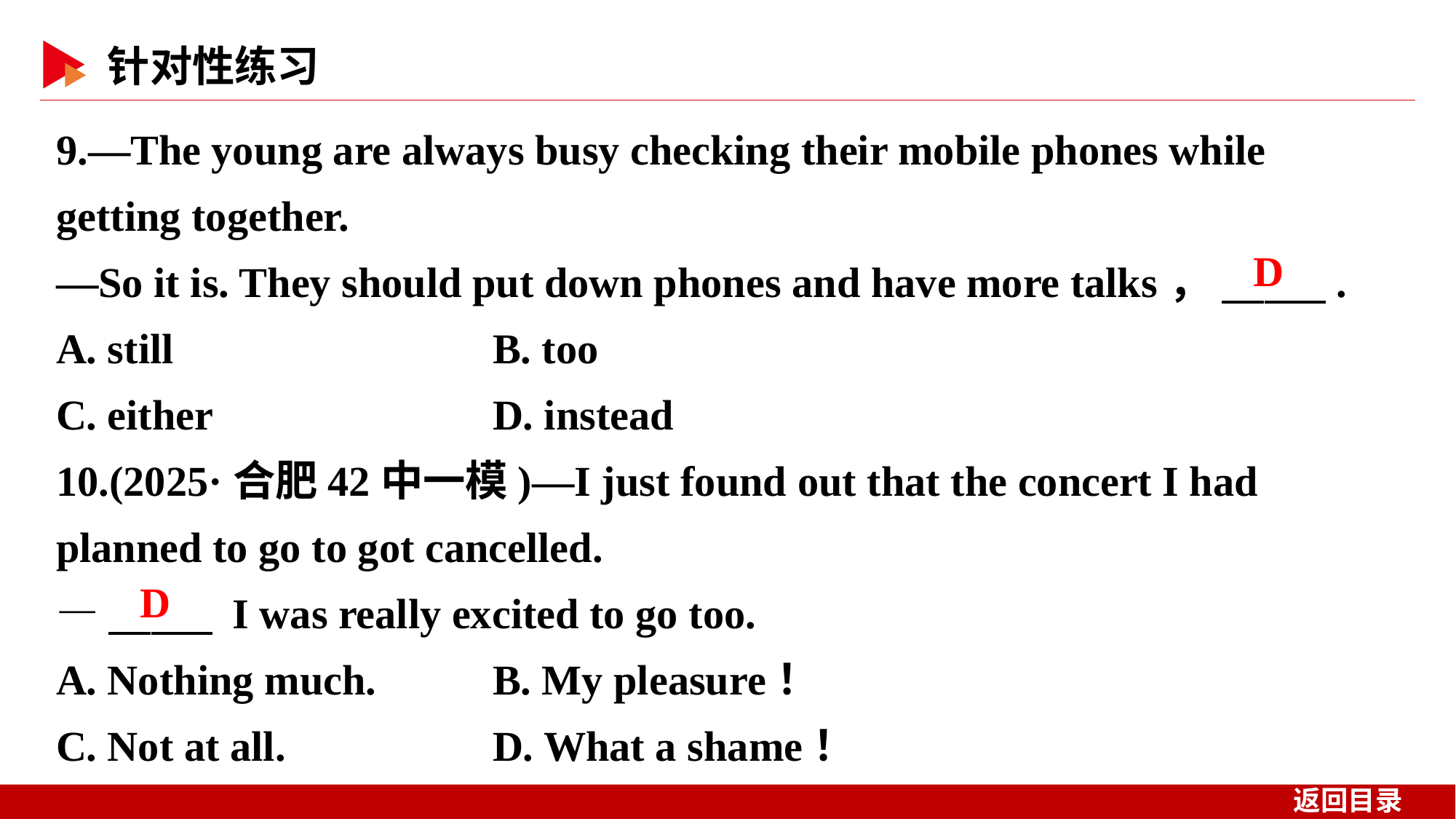

9.—The young are always busy checking their mobile phones while getting together.
—So it is. They should put down phones and have more talks， 　  　.
A. still                		B. too
C. either          		D. instead
10.(2025·合肥42中一模)—I just found out that the concert I had planned to go to got cancelled.
—　  　 I was really excited to go too.
A. Nothing much. 	B. My pleasure！
C. Not at all.             	D. What a shame！
D
D